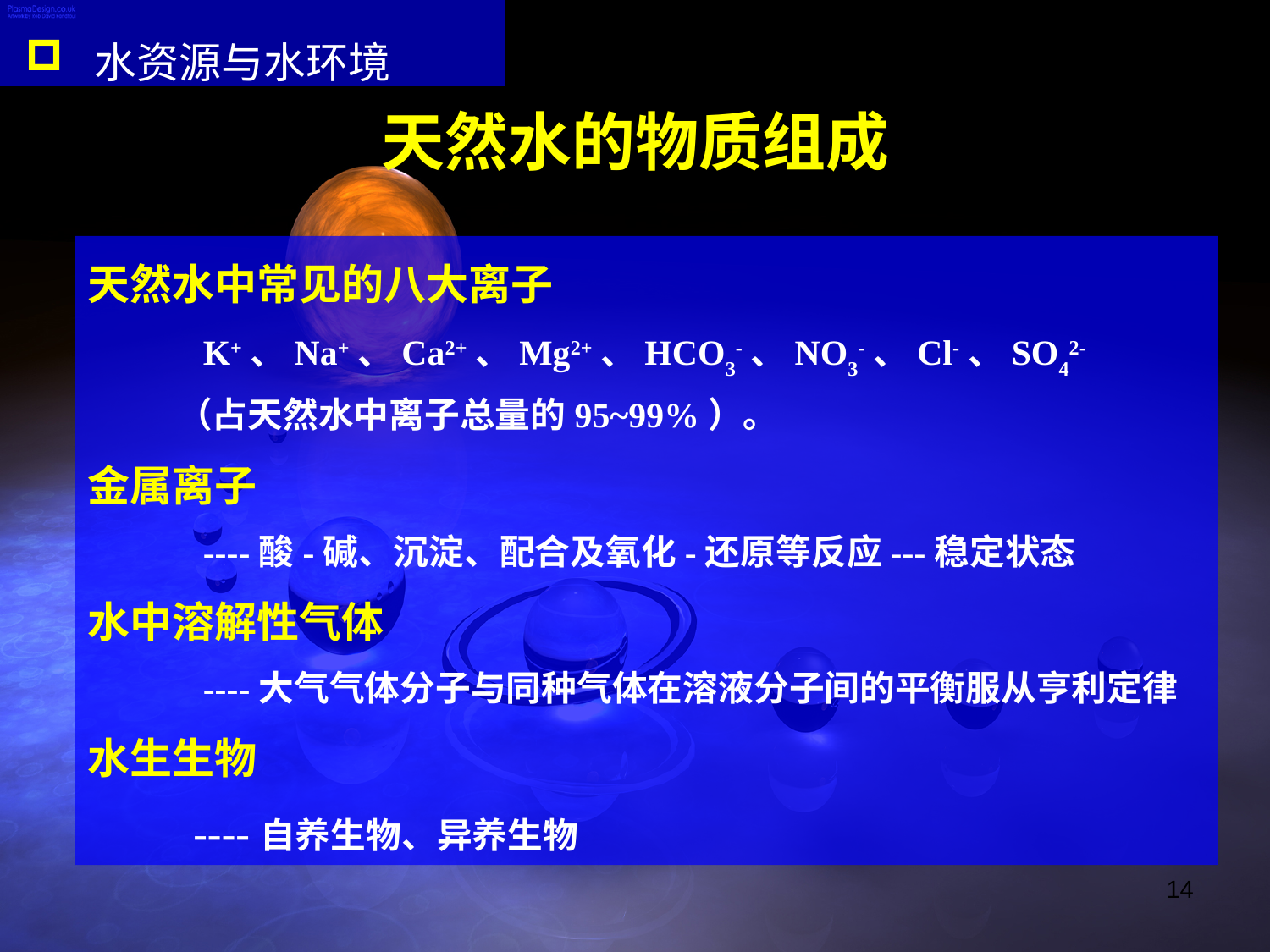

水资源与水环境
天然水的物质组成
天然水中常见的八大离子
             K+、Na+、Ca2+、Mg2+、HCO3-、NO3-、Cl-、SO42-
                （占天然水中离子总量的95~99%）。
金属离子
             ----酸-碱、沉淀、配合及氧化-还原等反应---稳定状态
水中溶解性气体
             ----大气气体分子与同种气体在溶液分子间的平衡服从亨利定律
水生生物
          ----自养生物、异养生物
14